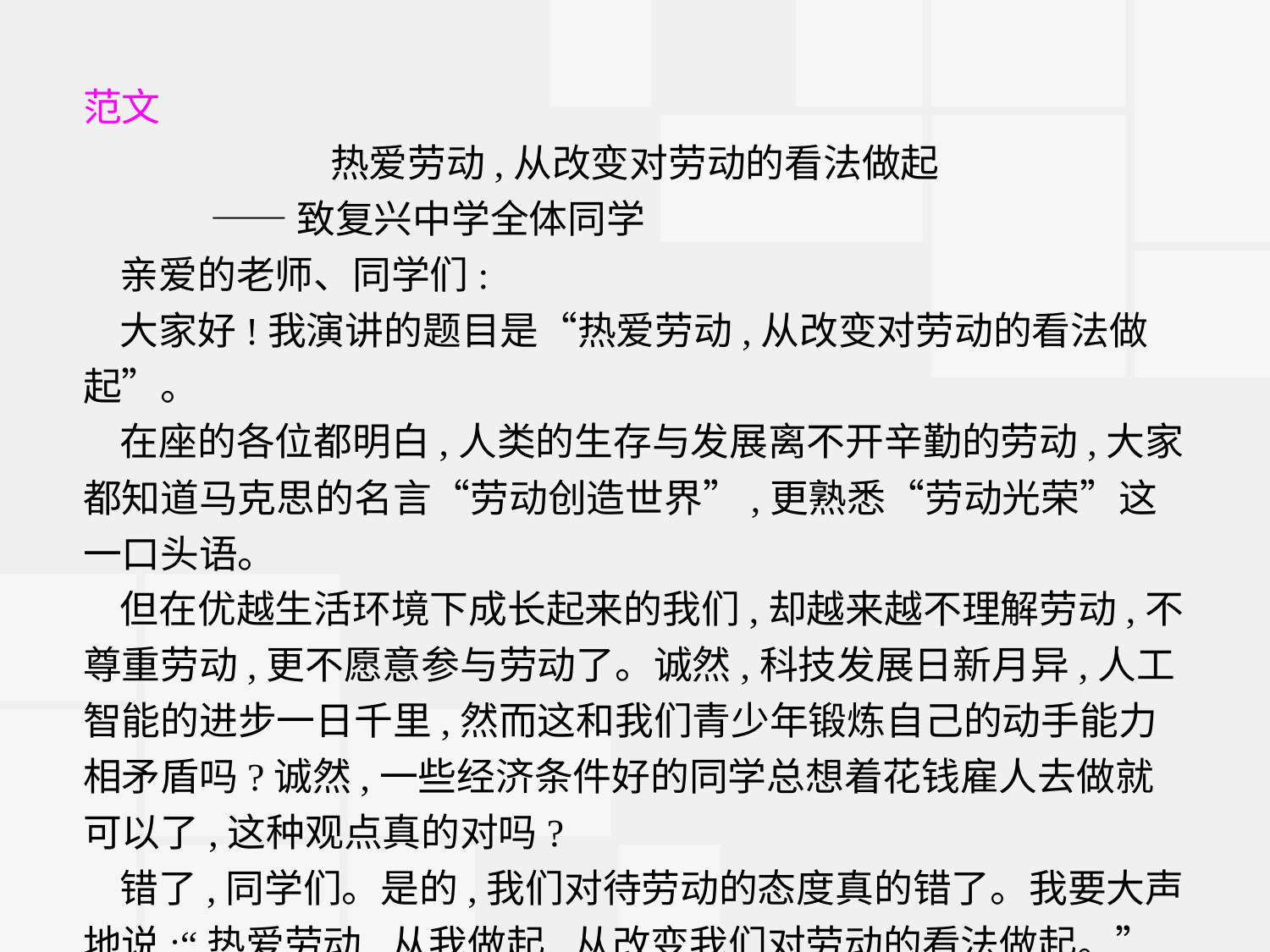

范文
热爱劳动,从改变对劳动的看法做起
	——致复兴中学全体同学
亲爱的老师、同学们:
大家好!我演讲的题目是“热爱劳动,从改变对劳动的看法做起”。
在座的各位都明白,人类的生存与发展离不开辛勤的劳动,大家都知道马克思的名言“劳动创造世界”,更熟悉“劳动光荣”这一口头语。
但在优越生活环境下成长起来的我们,却越来越不理解劳动,不尊重劳动,更不愿意参与劳动了。诚然,科技发展日新月异,人工智能的进步一日千里,然而这和我们青少年锻炼自己的动手能力相矛盾吗?诚然,一些经济条件好的同学总想着花钱雇人去做就可以了,这种观点真的对吗?
错了,同学们。是的,我们对待劳动的态度真的错了。我要大声地说:“热爱劳动,从我做起,从改变我们对劳动的看法做起。”